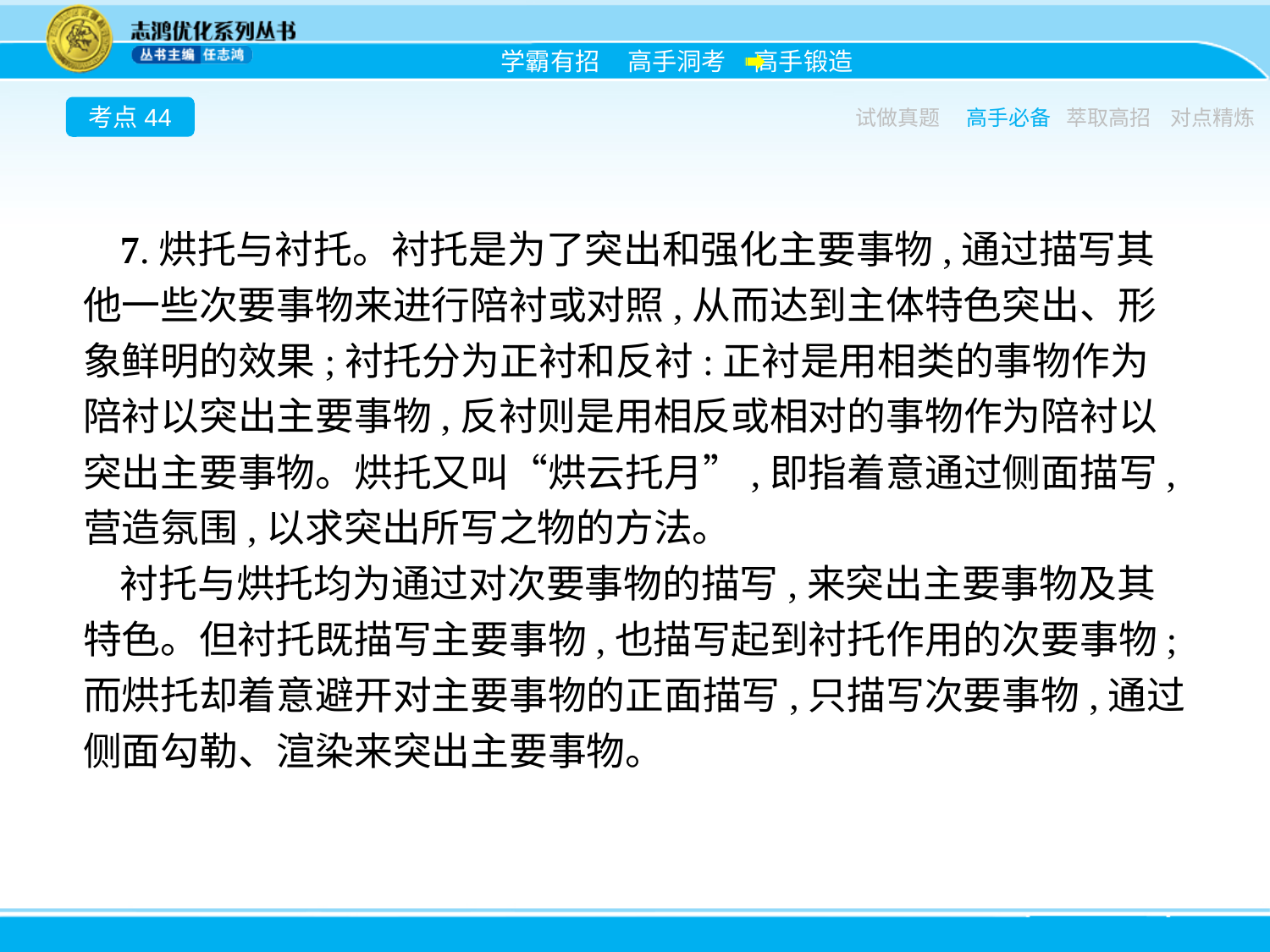

考点44
试做真题
高手必备
萃取高招
对点精炼
7.烘托与衬托。衬托是为了突出和强化主要事物,通过描写其他一些次要事物来进行陪衬或对照,从而达到主体特色突出、形象鲜明的效果;衬托分为正衬和反衬:正衬是用相类的事物作为陪衬以突出主要事物,反衬则是用相反或相对的事物作为陪衬以突出主要事物。烘托又叫“烘云托月”,即指着意通过侧面描写,营造氛围,以求突出所写之物的方法。
衬托与烘托均为通过对次要事物的描写,来突出主要事物及其特色。但衬托既描写主要事物,也描写起到衬托作用的次要事物;而烘托却着意避开对主要事物的正面描写,只描写次要事物,通过侧面勾勒、渲染来突出主要事物。